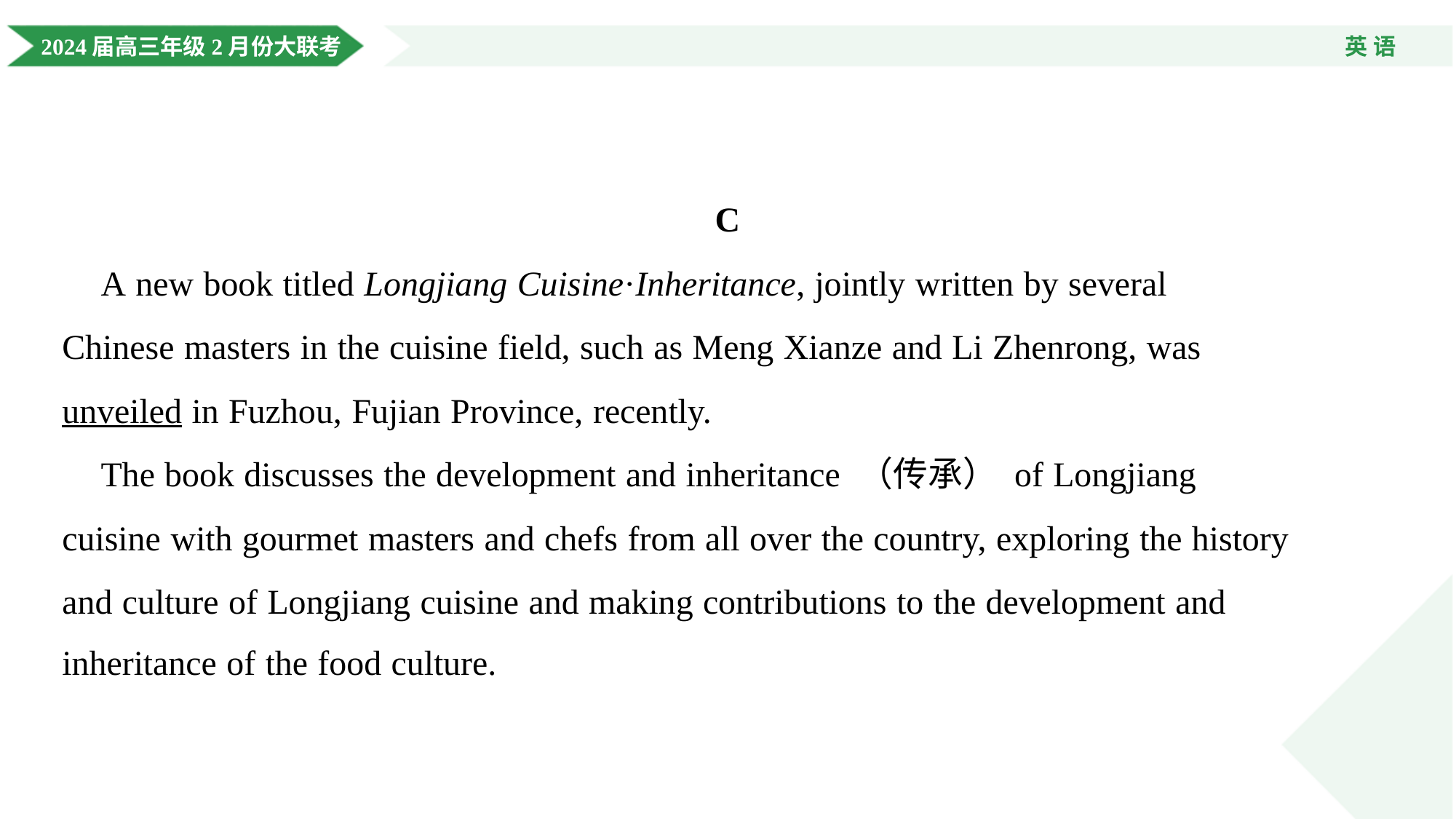

C
    A new book titled Longjiang Cuisine·Inheritance, jointly written by several
Chinese masters in the cuisine field, such as Meng Xianze and Li Zhenrong, was
unveiled in Fuzhou, Fujian Province, recently.
    The book discusses the development and inheritance （传承） of Longjiang
cuisine with gourmet masters and chefs from all over the country, exploring the history
and culture of Longjiang cuisine and making contributions to the development and
inheritance of the food culture.